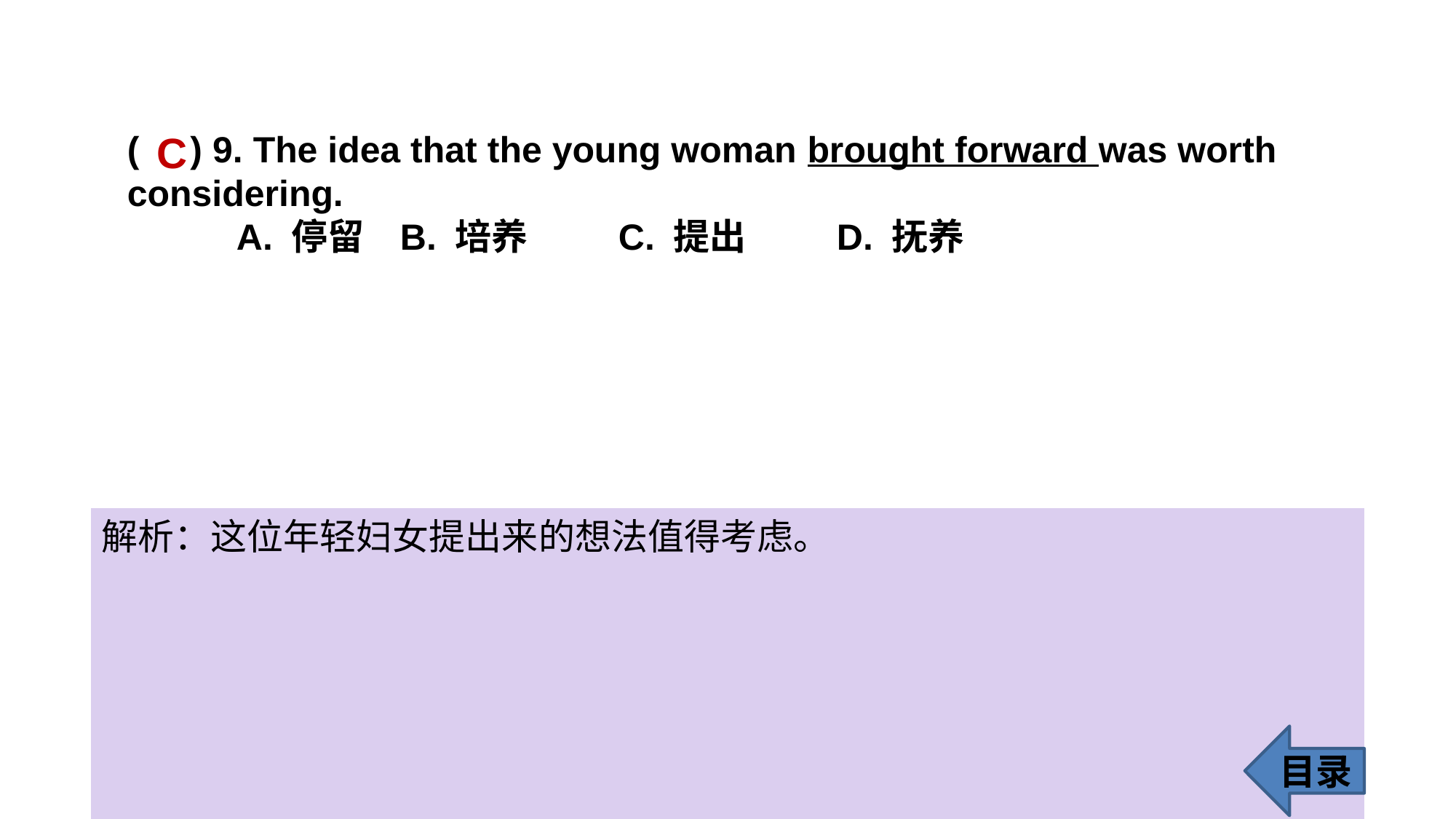

C
(     ) 9. The idea that the young woman brought forward was worth 	   considering.
A. 停留 	B. 培养 	C. 提出 	D. 抚养
解析：这位年轻妇女提出来的想法值得考虑。

目录
15